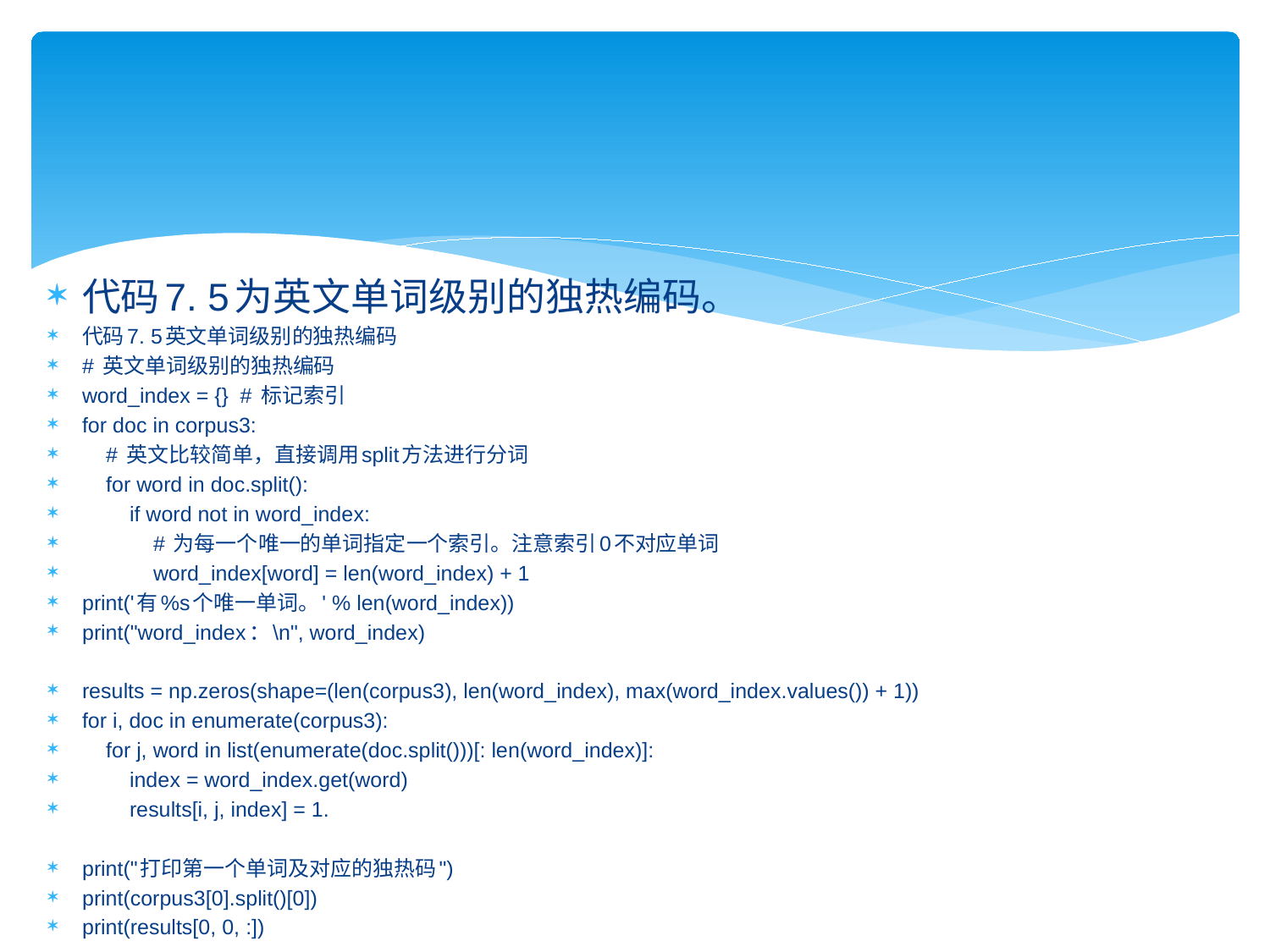

代码7. 5为英文单词级别的独热编码。
代码7. 5英文单词级别的独热编码
# 英文单词级别的独热编码
word_index = {}  # 标记索引
for doc in corpus3:
    # 英文比较简单，直接调用split方法进行分词
    for word in doc.split():
        if word not in word_index:
            # 为每一个唯一的单词指定一个索引。注意索引0不对应单词
            word_index[word] = len(word_index) + 1
print('有%s个唯一单词。' % len(word_index))
print("word_index：\n", word_index)

results = np.zeros(shape=(len(corpus3), len(word_index), max(word_index.values()) + 1))
for i, doc in enumerate(corpus3):
    for j, word in list(enumerate(doc.split()))[: len(word_index)]:
        index = word_index.get(word)
        results[i, j, index] = 1.

print("打印第一个单词及对应的独热码")
print(corpus3[0].split()[0])
print(results[0, 0, :])